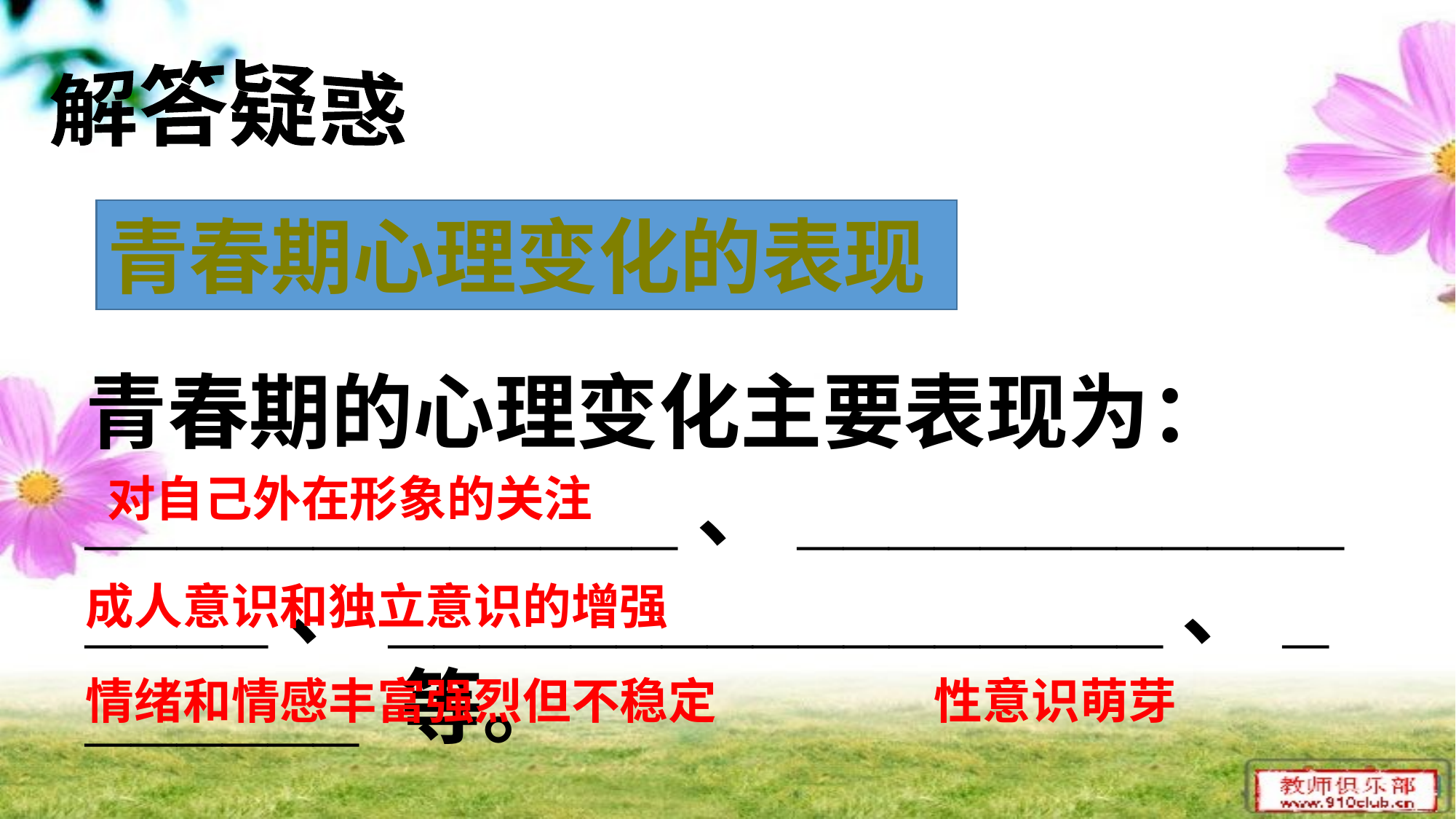

解答疑惑
青春期心理变化的表现
青春期的心理变化主要表现为：_____________、________________、_________________、_______ 等。
对自己外在形象的关注
成人意识和独立意识的增强
情绪和情感丰富强烈但不稳定
性意识萌芽